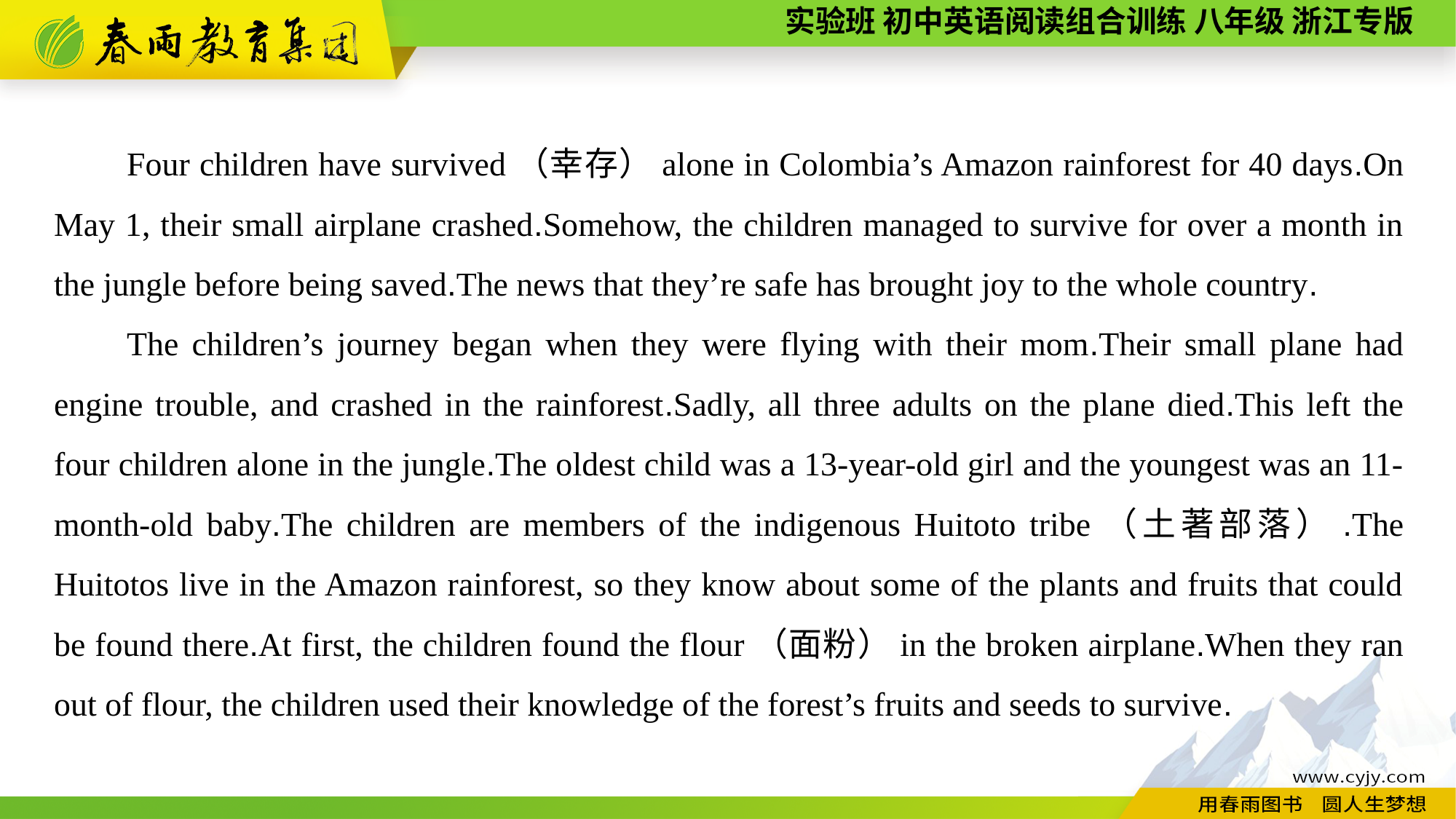

Four children have survived（幸存）alone in Colombia’s Amazon rainforest for 40 days.On May 1, their small airplane crashed.Somehow, the children managed to survive for over a month in the jungle before being saved.The news that they’re safe has brought joy to the whole country.
The children’s journey began when they were flying with their mom.Their small plane had engine trouble, and crashed in the rainforest.Sadly, all three adults on the plane died.This left the four children alone in the jungle.The oldest child was a 13-year-old girl and the youngest was an 11-month-old baby.The children are members of the indigenous Huitoto tribe（土著部落）.The Huitotos live in the Amazon rainforest, so they know about some of the plants and fruits that could be found there.At first, the children found the flour（面粉）in the broken airplane.When they ran out of flour, the children used their knowledge of the forest’s fruits and seeds to survive.